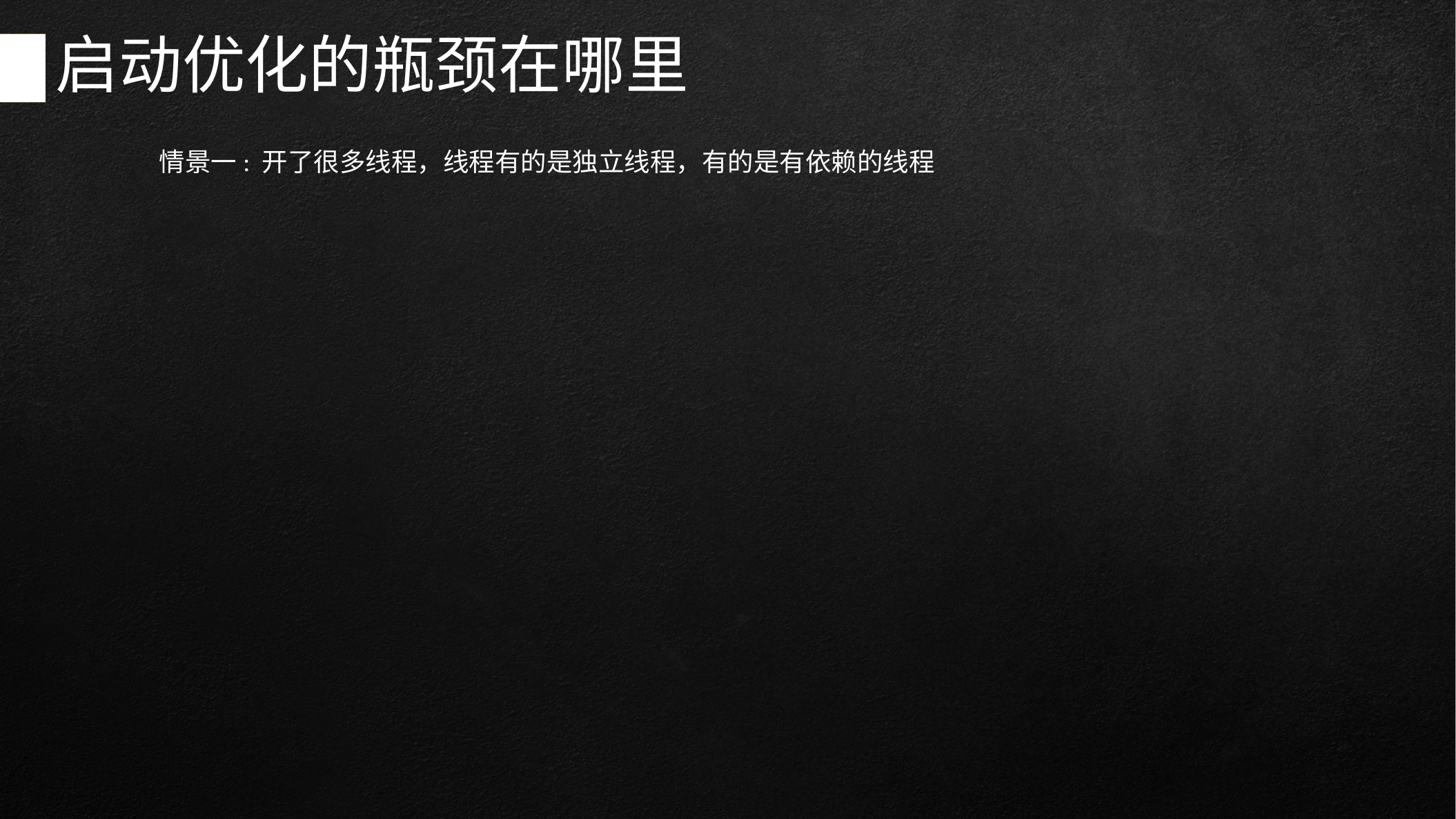

# 启动优化的瓶颈在哪里
情景一: 开了很多线程，线程有的是独立线程，有的是有依赖的线程